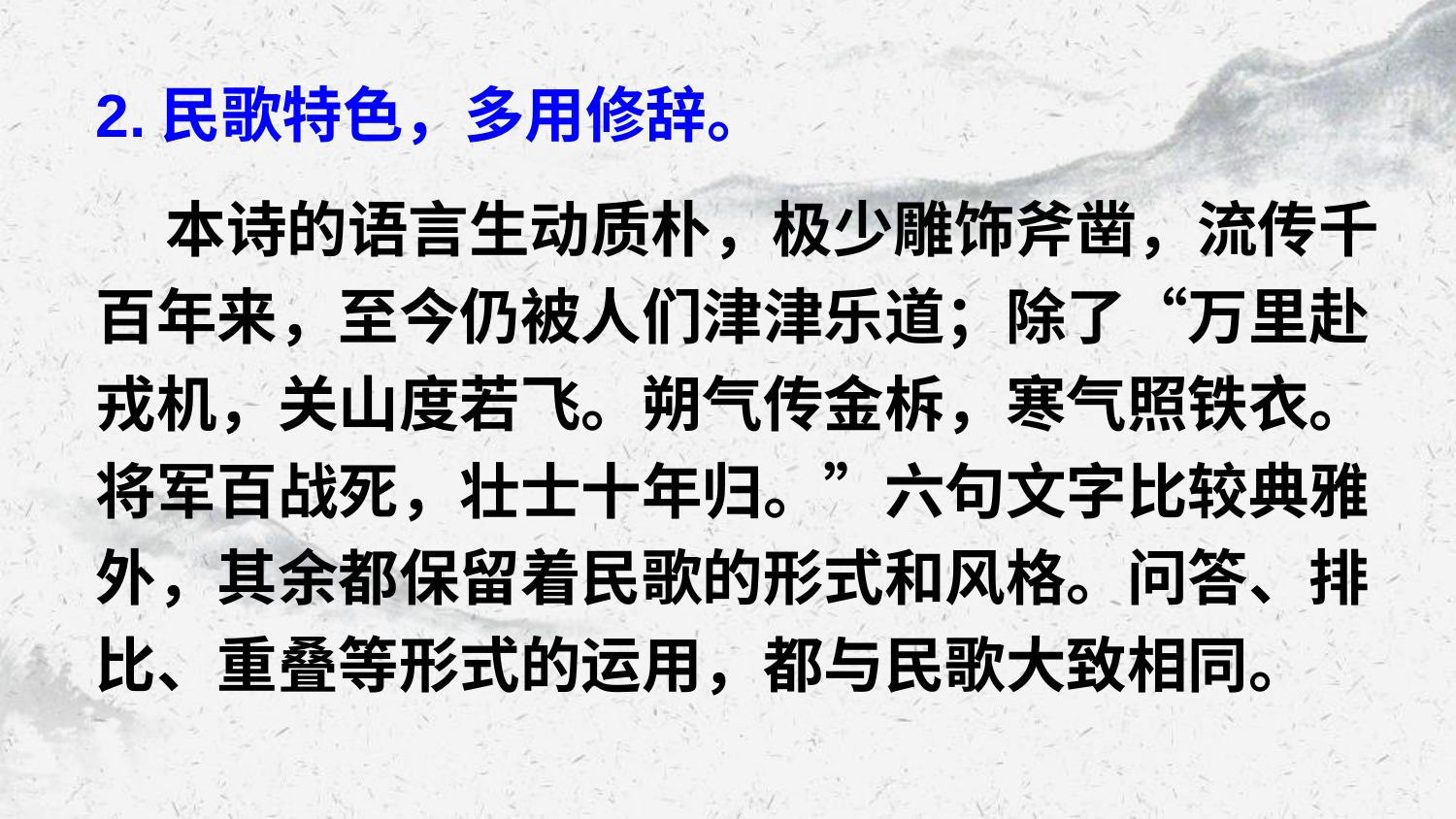

2.民歌特色，多用修辞。
    本诗的语言生动质朴，极少雕饰斧凿，流传千百年来，至今仍被人们津津乐道；除了“万里赴戎机，关山度若飞。朔气传金柝，寒气照铁衣。将军百战死，壮士十年归。”六句文字比较典雅外，其余都保留着民歌的形式和风格。问答、排比、重叠等形式的运用，都与民歌大致相同。